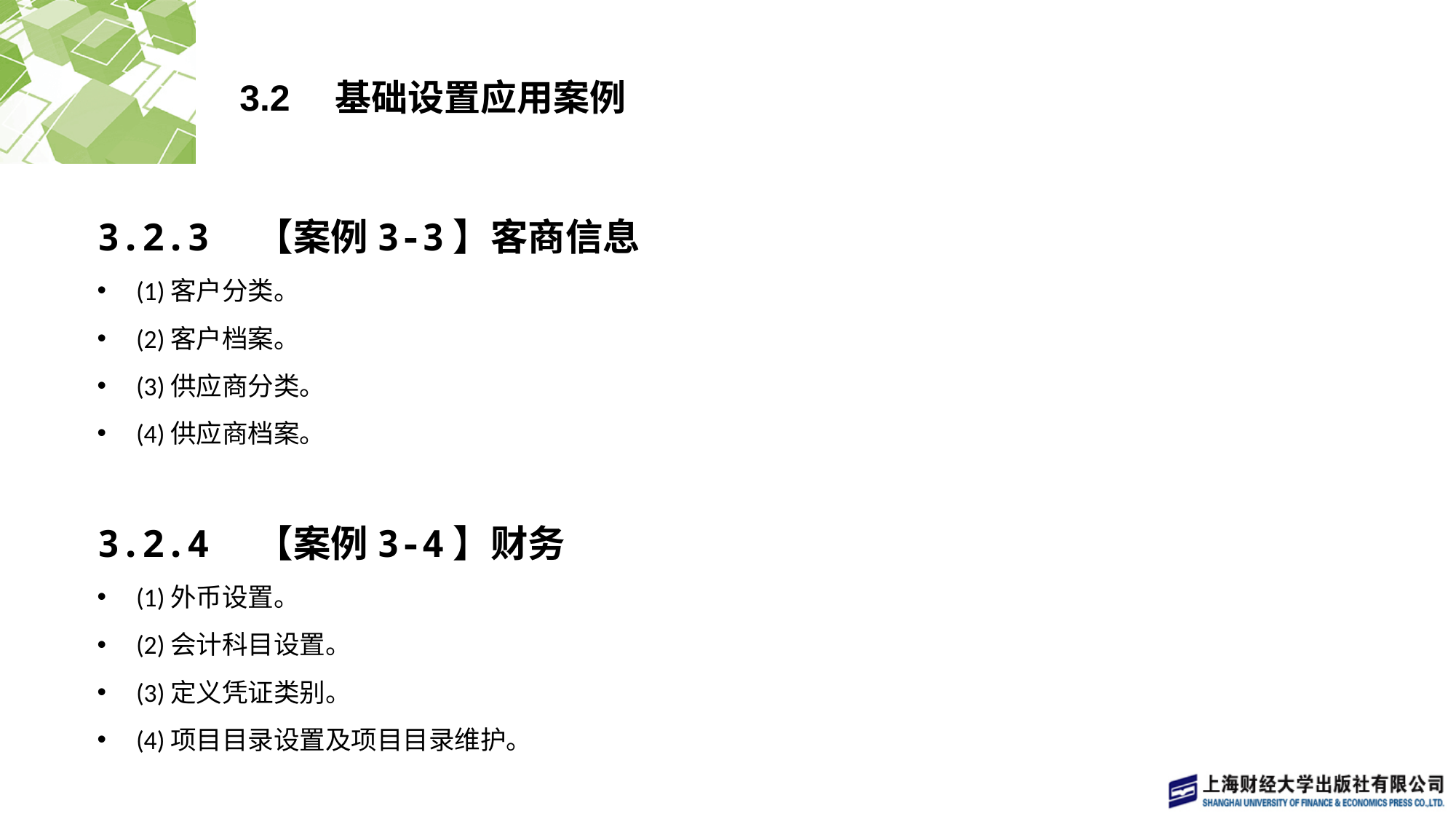

# 3.2　基础设置应用案例
3.2.3　【案例3-3】客商信息
(1)客户分类。
(2)客户档案。
(3)供应商分类。
(4)供应商档案。

3.2.4　【案例3-4】财务
(1)外币设置。
(2)会计科目设置。
(3)定义凭证类别。
(4)项目目录设置及项目目录维护。